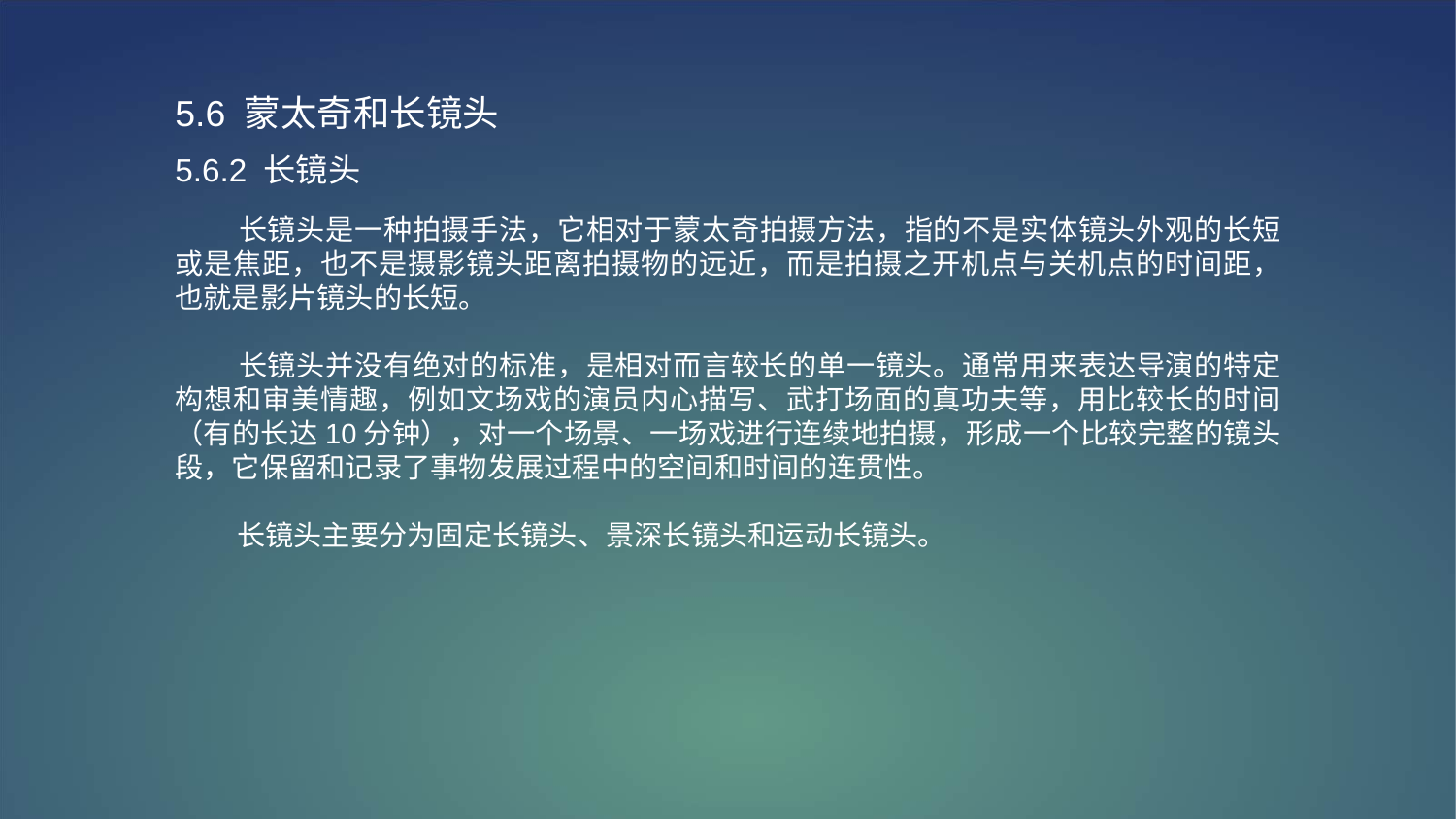

5.6 蒙太奇和长镜头
5.6.2 长镜头
  长镜头是一种拍摄手法，它相对于蒙太奇拍摄方法，指的不是实体镜头外观的长短或是焦距，也不是摄影镜头距离拍摄物的远近，而是拍摄之开机点与关机点的时间距，也就是影片镜头的长短。

  长镜头并没有绝对的标准，是相对而言较长的单一镜头。通常用来表达导演的特定构想和审美情趣，例如文场戏的演员内心描写、武打场面的真功夫等，用比较长的时间（有的长达10分钟），对一个场景、一场戏进行连续地拍摄，形成一个比较完整的镜头段，它保留和记录了事物发展过程中的空间和时间的连贯性。

  长镜头主要分为固定长镜头、景深长镜头和运动长镜头。